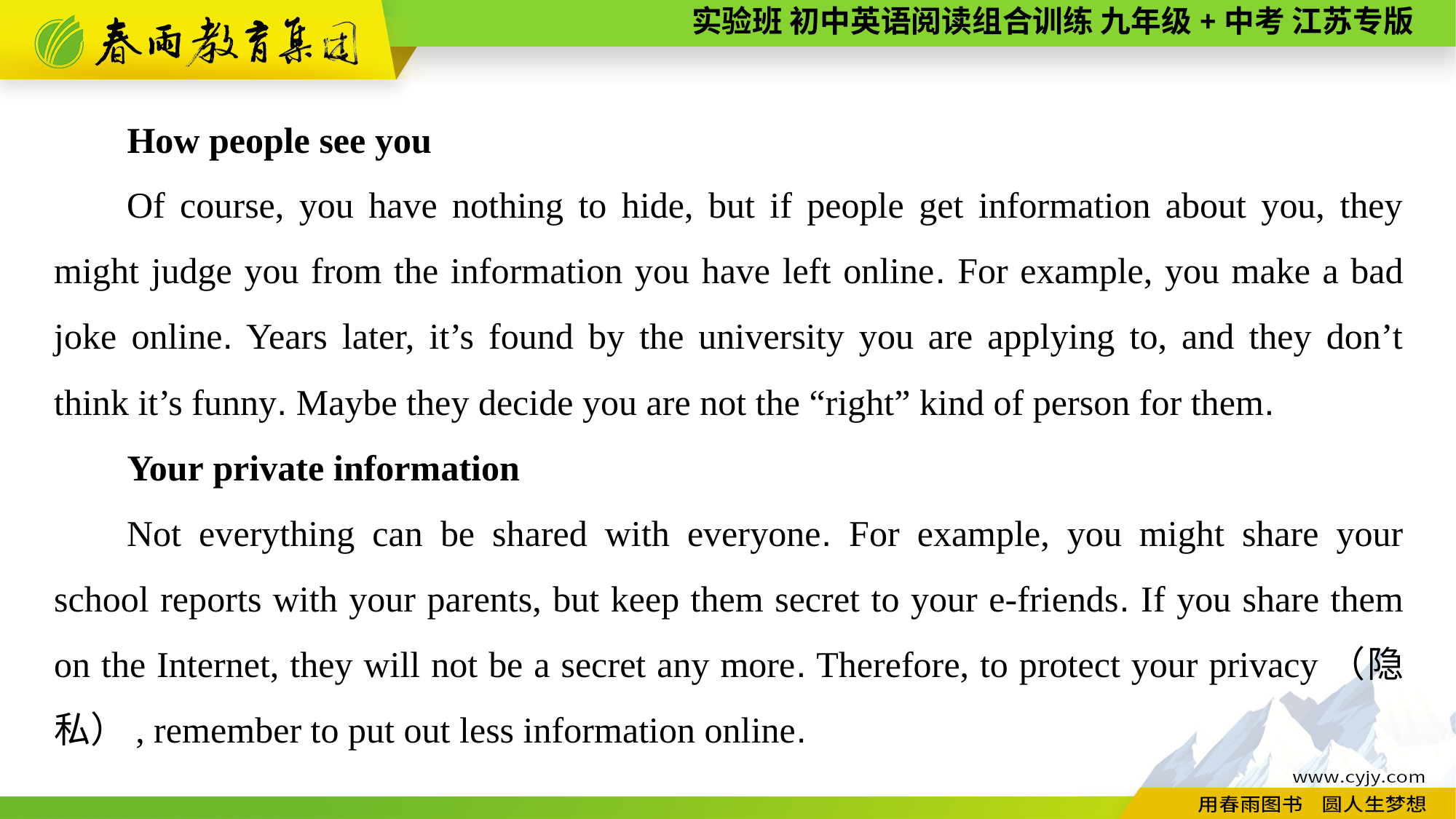

How people see you
Of course, you have nothing to hide, but if people get information about you, they might judge you from the information you have left online. For example, you make a bad joke online. Years later, it’s found by the university you are applying to, and they don’t think it’s funny. Maybe they decide you are not the “right” kind of person for them.
Your private information
Not everything can be shared with everyone. For example, you might share your school reports with your parents, but keep them secret to your e-friends. If you share them on the Internet, they will not be a secret any more. Therefore, to protect your privacy（隐私）, remember to put out less information online.